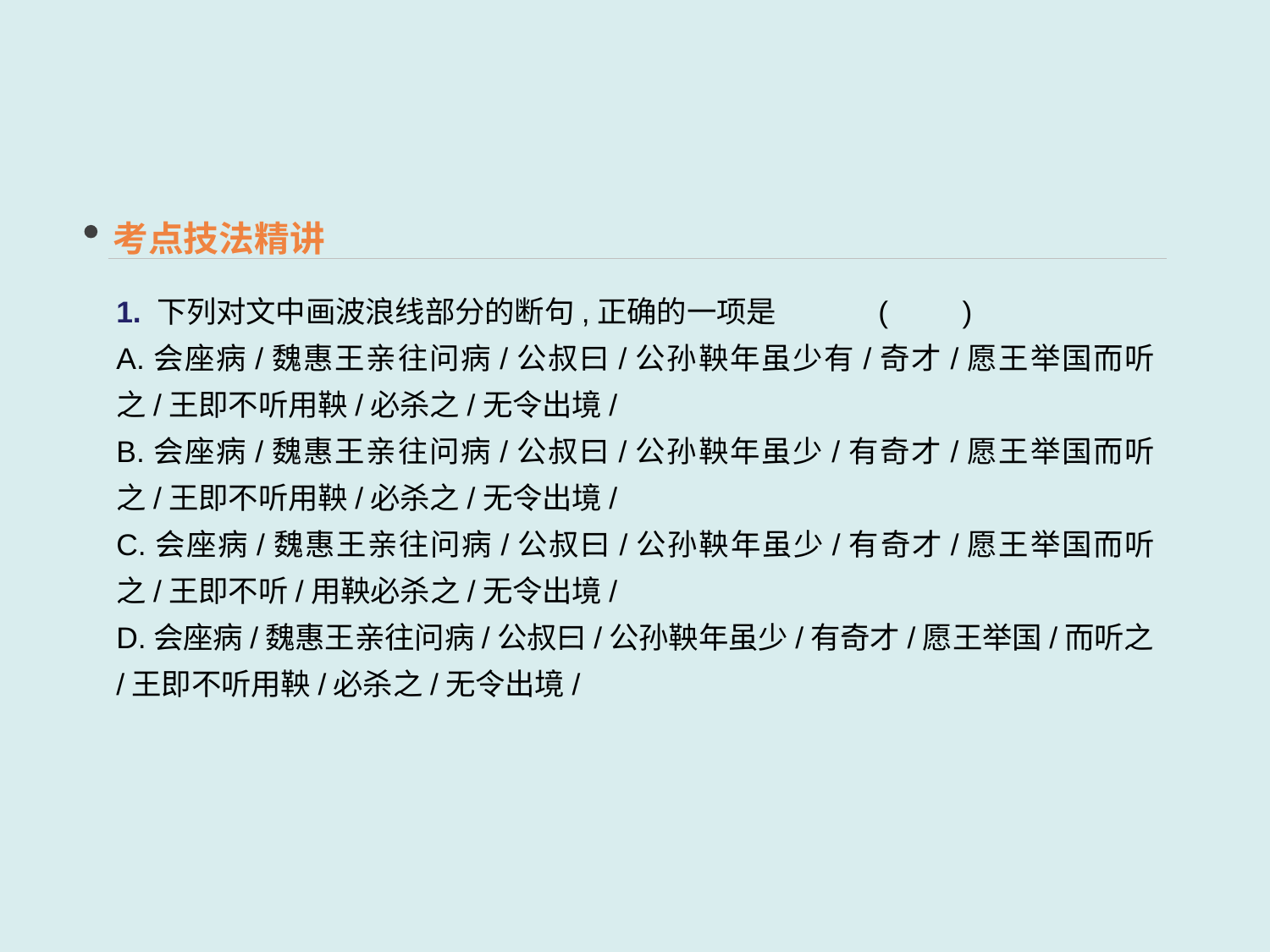

考点技法精讲

1. 下列对文中画波浪线部分的断句,正确的一项是	(　　)
A.会座病/魏惠王亲往问病/公叔曰/公孙鞅年虽少有/奇才/愿王举国而听之/王即不听用鞅/必杀之/无令出境/
B.会座病/魏惠王亲往问病/公叔曰/公孙鞅年虽少/有奇才/愿王举国而听之/王即不听用鞅/必杀之/无令出境/
C.会座病/魏惠王亲往问病/公叔曰/公孙鞅年虽少/有奇才/愿王举国而听之/王即不听/用鞅必杀之/无令出境/
D.会座病/魏惠王亲往问病/公叔曰/公孙鞅年虽少/有奇才/愿王举国/而听之/王即不听用鞅/必杀之/无令出境/